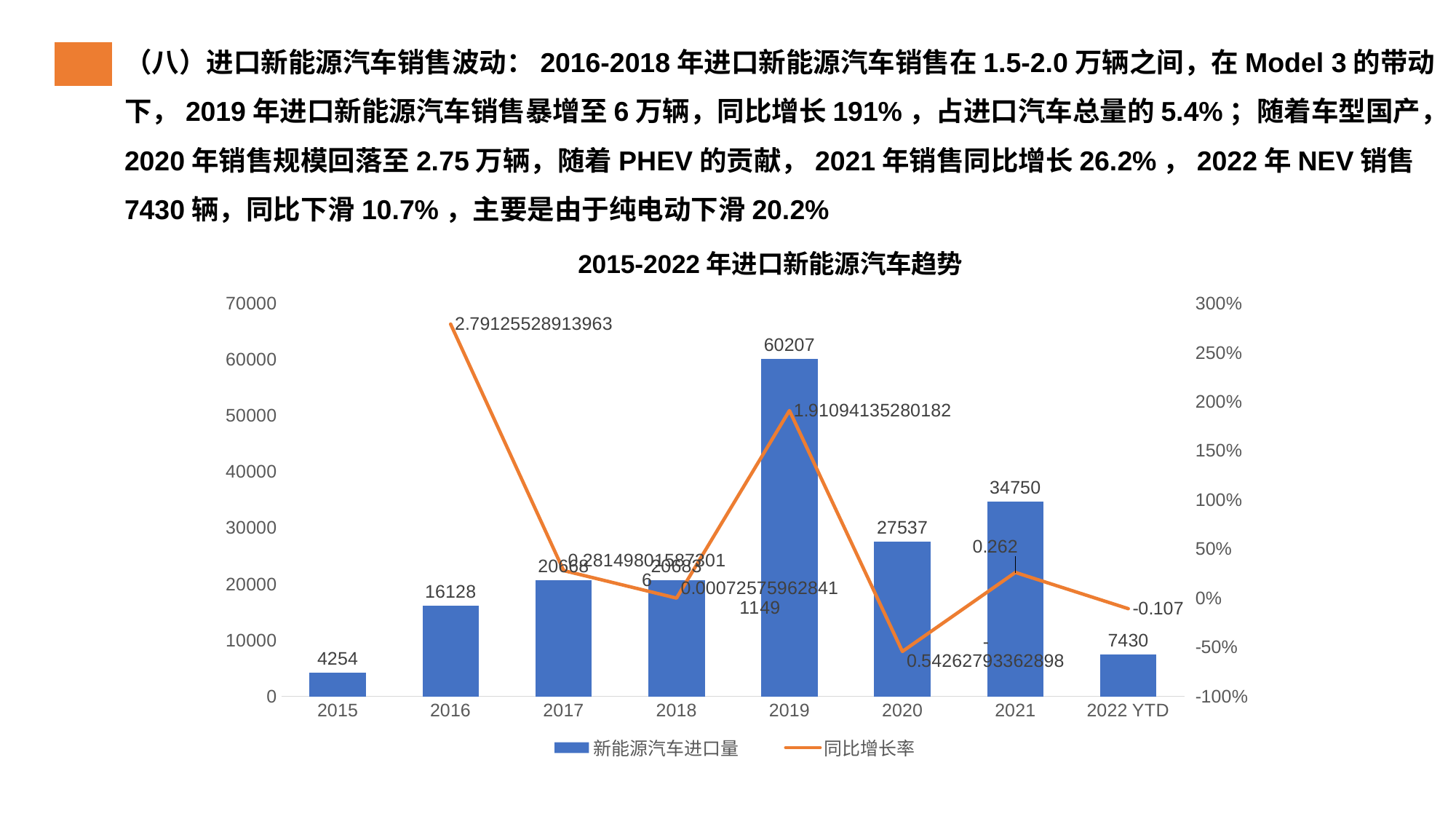

（八）进口新能源汽车销售波动：2016-2018年进口新能源汽车销售在1.5-2.0万辆之间，在Model 3的带动下，2019年进口新能源汽车销售暴增至6万辆，同比增长191%，占进口汽车总量的5.4%；随着车型国产，2020年销售规模回落至2.75万辆，随着PHEV的贡献，2021年销售同比增长26.2%，2022年NEV销售7430辆，同比下滑10.7%，主要是由于纯电动下滑20.2%

2015-2022年进口新能源汽车趋势

### Chart

| Category | 新能源汽车进口量 | 同比增长率 |
|---|---|---|
| 2015 | 4254.0 | None |
| 2016 | 16128.0 | 2.79125528913963 |
| 2017 | 20668.0 | 0.281498015873016 |
| 2018 | 20683.0 | 0.000725759628411149 |
| 2019 | 60207.0 | 1.91094135280182 |
| 2020 | 27537.0 | -0.54262793362898 |
| 2021 | 34750.0 | 0.262 |
| 2022 YTD | 7430.0 | -0.107 |